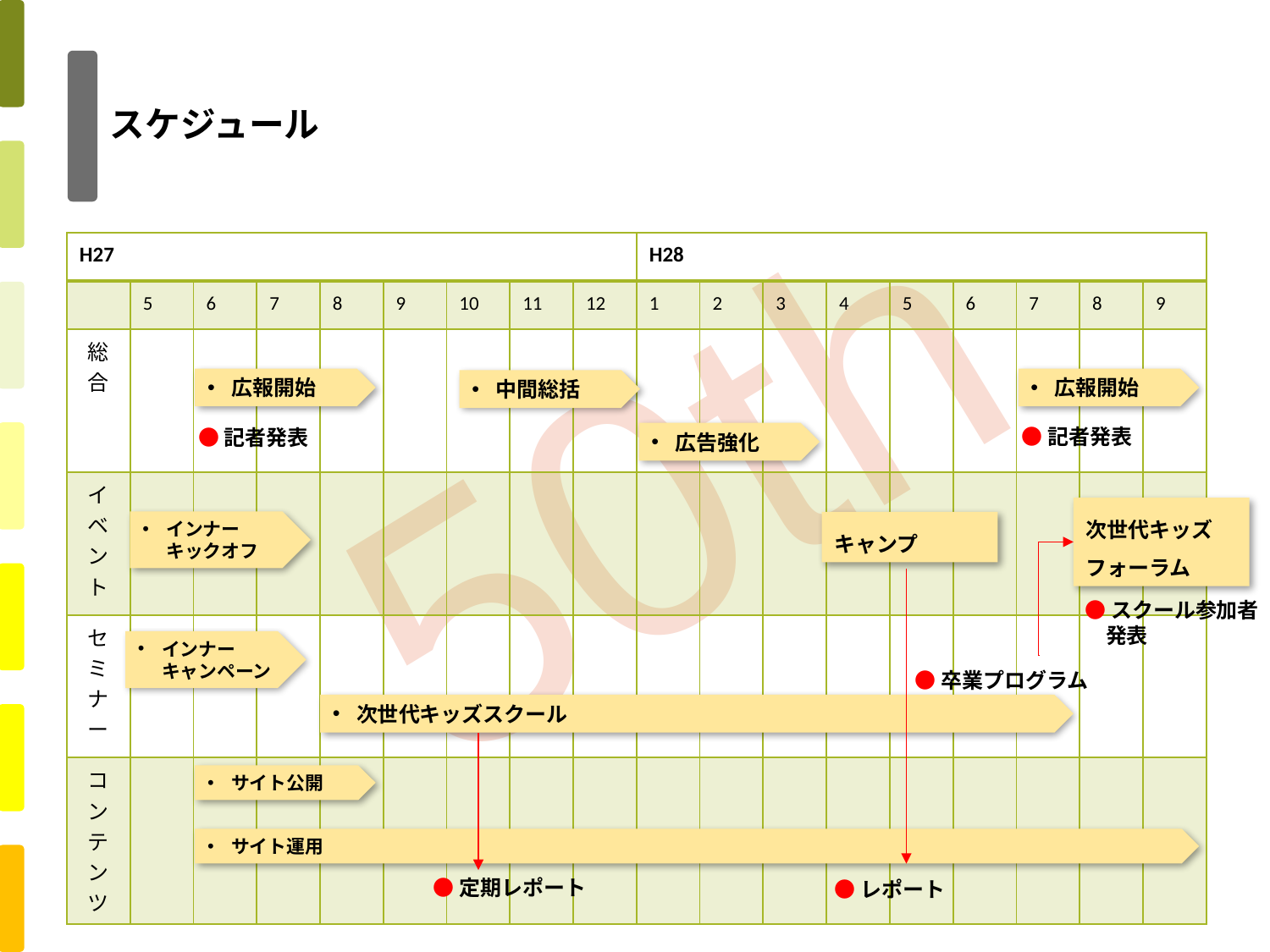

# スケジュール
| H27 |  |  |  |  |  |  |  |  | H28 |  |  |  |  |  |  |  |  |
| --- | --- | --- | --- | --- | --- | --- | --- | --- | --- | --- | --- | --- | --- | --- | --- | --- | --- |
|  | 5 | 6 | 7 | 8 | 9 | 10 | 11 | 12 | 1 | 2 | 3 | 4 | 5 | 6 | 7 | 8 | 9 |
| 総合 |  |  |  |  |  |  |  |  |  |  |  |  |  |  |  |  |  |
| イベント |  |  |  |  |  |  |  |  |  |  |  |  |  |  |  |  |  |
| セミナー |  |  |  |  |  |  |  |  |  |  |  |  |  |  |  |  |  |
| コンテンツ |  |  |  |  |  |  |  |  |  |  |  |  |  |  |  |  |  |
広報開始
広報開始
中間総括
●記者発表
●記者発表
広告強化
次世代キッズ　フォーラム
インナー　　キックオフ
キャンプ
●スクール参加者
　発表
インナー　　キャンペーン
●卒業プログラム
次世代キッズスクール
サイト公開
サイト運用
●定期レポート
●レポート